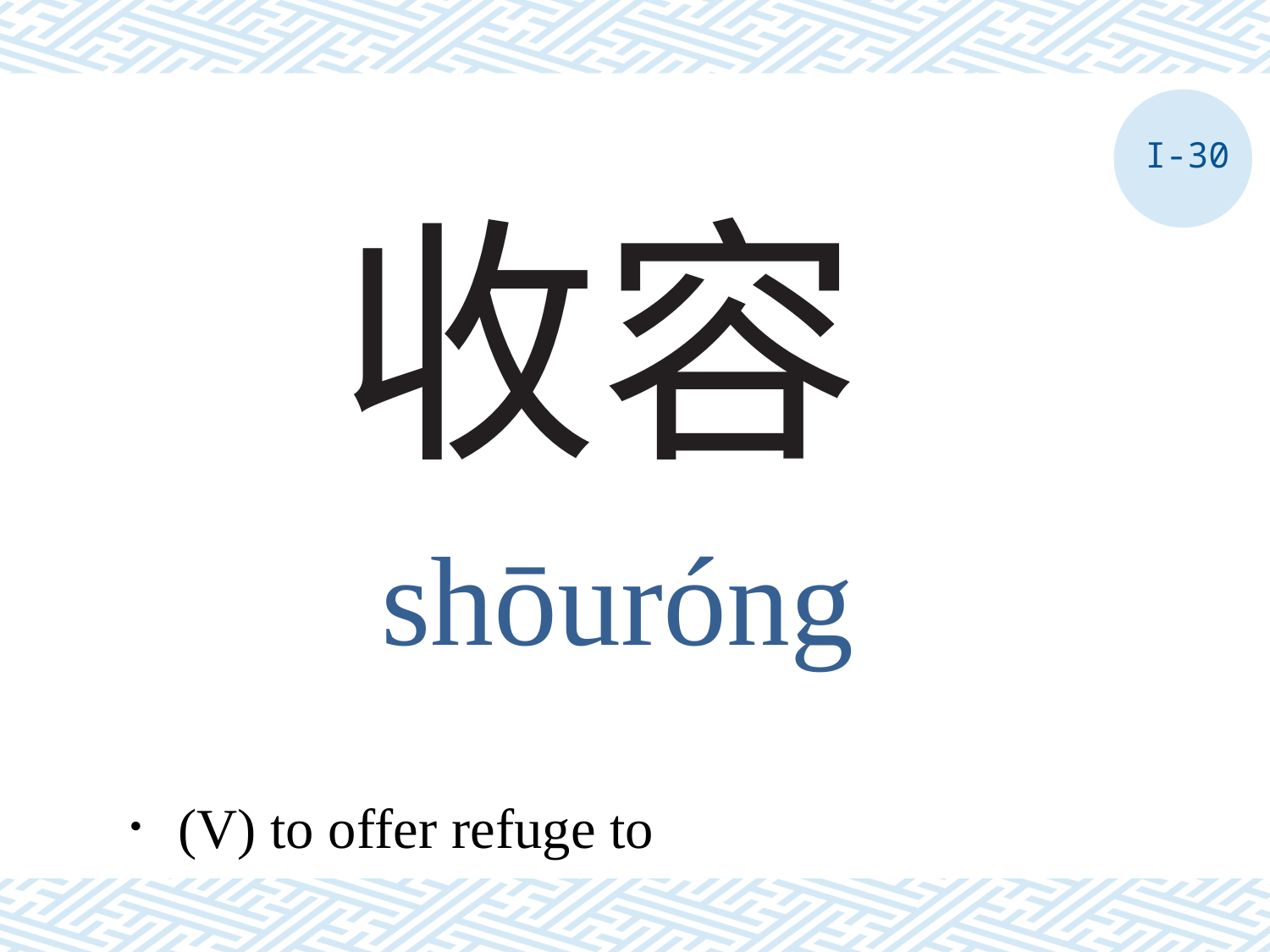

I-30

# 收容
shōuróng
．(V) to offer refuge to